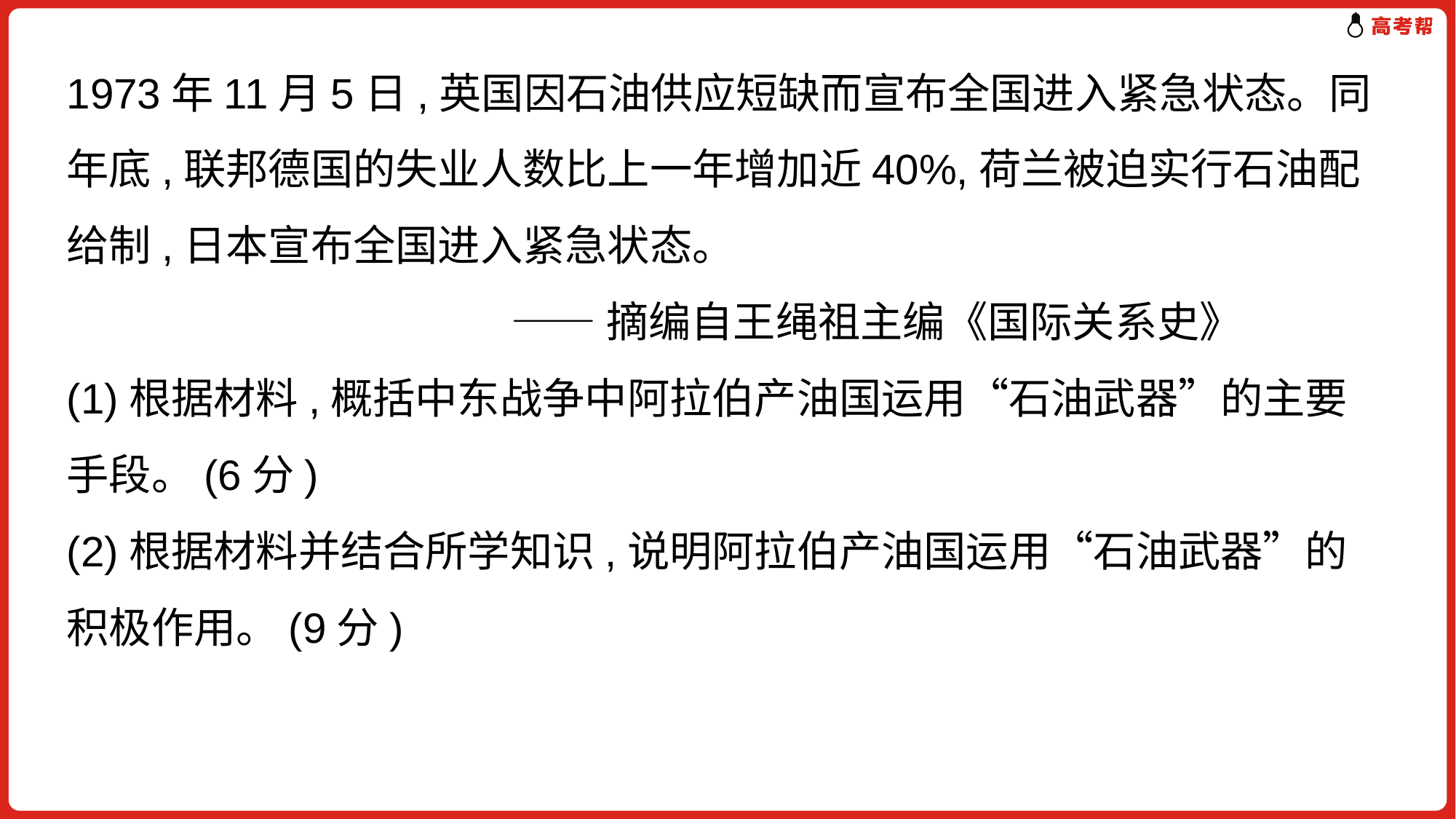

1973年11月5日,英国因石油供应短缺而宣布全国进入紧急状态。同年底,联邦德国的失业人数比上一年增加近40%,荷兰被迫实行石油配给制,日本宣布全国进入紧急状态。
                                               ——摘编自王绳祖主编《国际关系史》
(1)根据材料,概括中东战争中阿拉伯产油国运用“石油武器”的主要手段。(6分)
(2)根据材料并结合所学知识,说明阿拉伯产油国运用“石油武器”的积极作用。(9分)